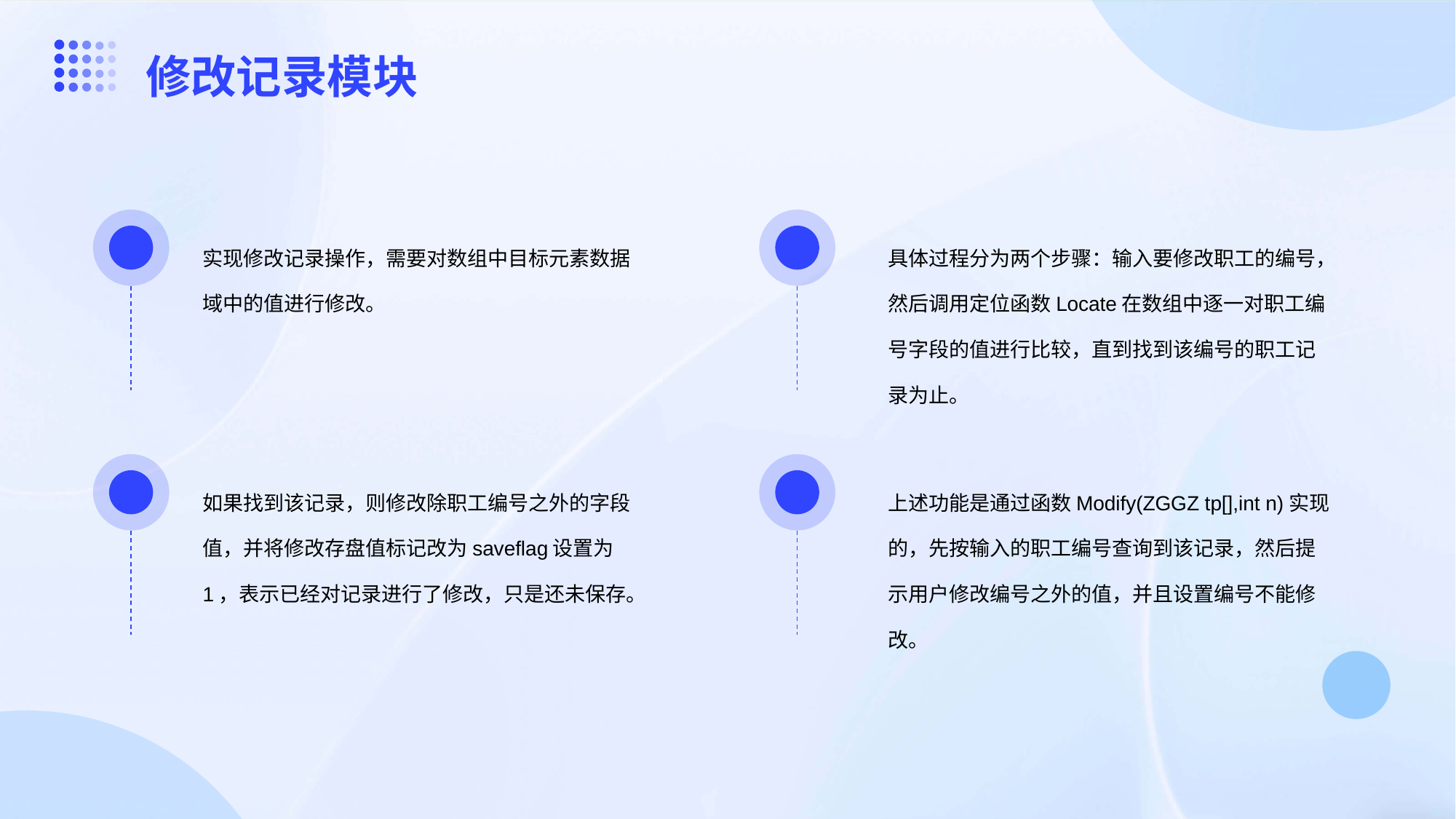

修改记录模块

实现修改记录操作，需要对数组中目标元素数据域中的值进行修改。

具体过程分为两个步骤：输入要修改职工的编号，然后调用定位函数Locate在数组中逐一对职工编号字段的值进行比较，直到找到该编号的职工记录为止。

如果找到该记录，则修改除职工编号之外的字段值，并将修改存盘值标记改为saveflag设置为1，表示已经对记录进行了修改，只是还未保存。

上述功能是通过函数Modify(ZGGZ tp[],int n)实现的，先按输入的职工编号查询到该记录，然后提示用户修改编号之外的值，并且设置编号不能修改。